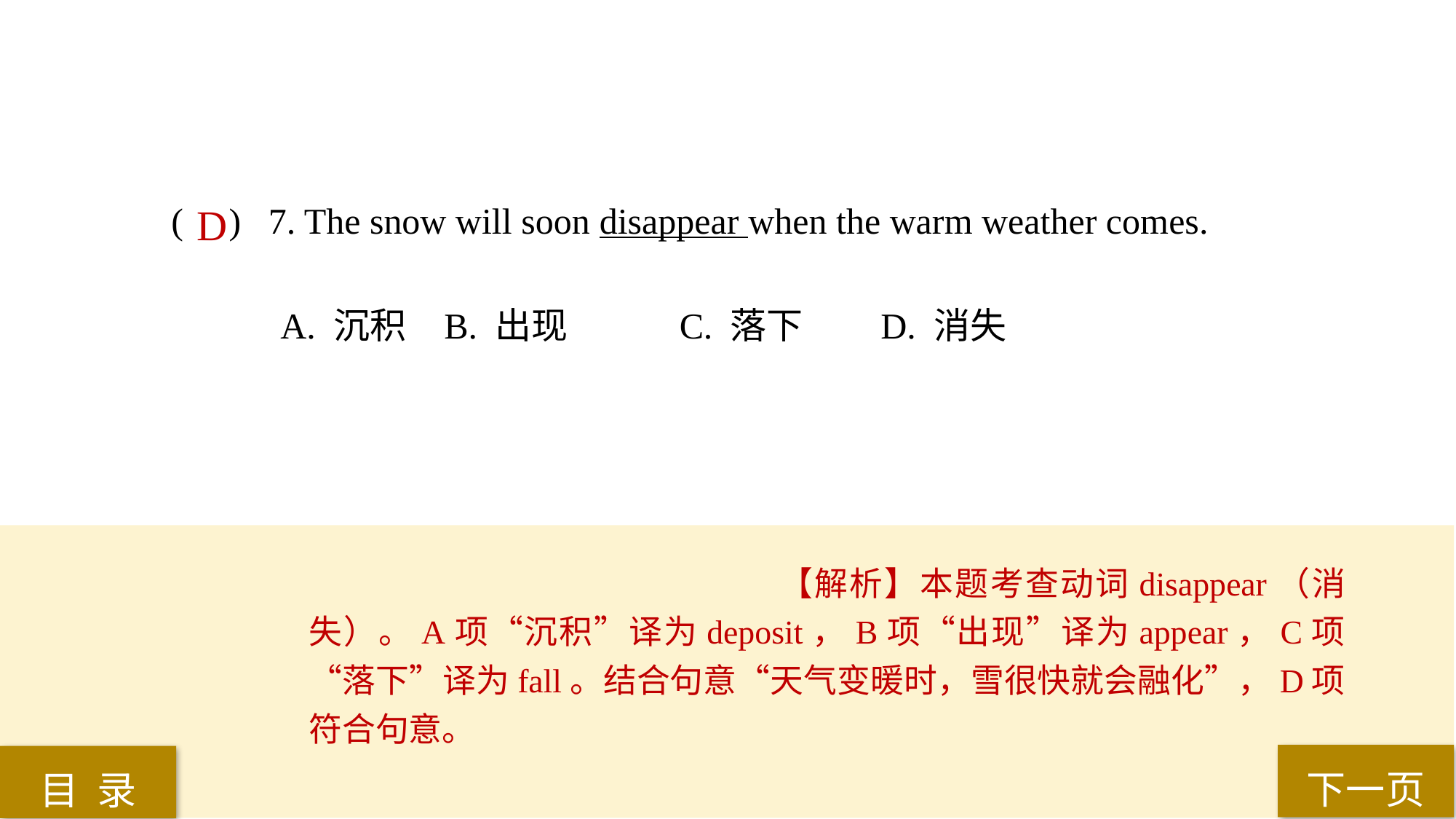

(     )   7. The snow will soon disappear when the warm weather comes.

A. 沉积 	B. 出现	 C. 落下 	D. 消失
D
【解析】本题考查动词disappear（消失）。A项“沉积”译为deposit，B项“出现”译为appear，C项“落下”译为fall。结合句意“天气变暖时，雪很快就会融化”，D项符合句意。